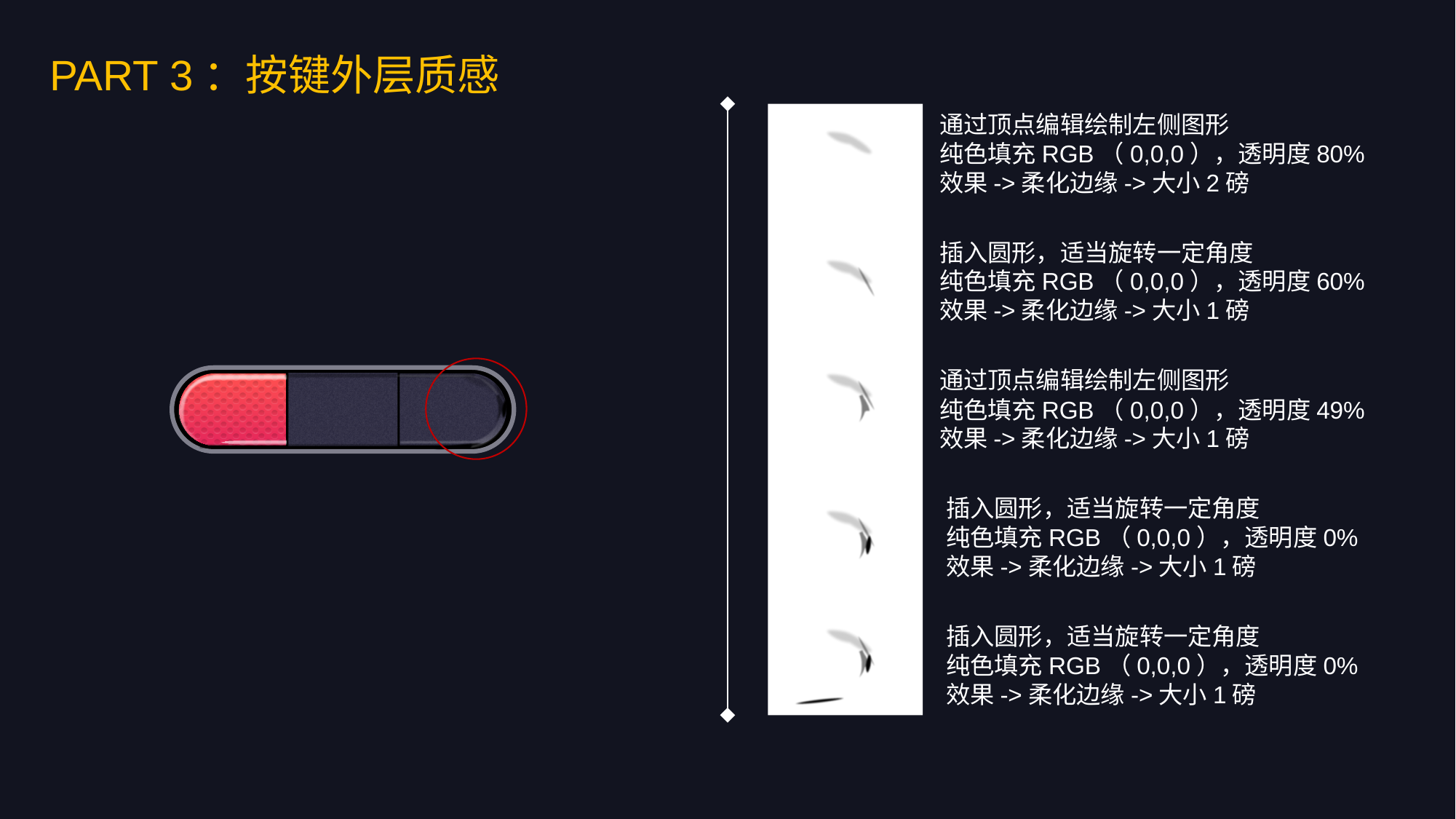

PART 3：按键外层质感

通过顶点编辑绘制左侧图形
纯色填充RGB（0,0,0），透明度80%
效果->柔化边缘->大小2磅

插入圆形，适当旋转一定角度
纯色填充RGB（0,0,0），透明度60%
效果->柔化边缘->大小1磅

通过顶点编辑绘制左侧图形
纯色填充RGB（0,0,0），透明度49%
效果->柔化边缘->大小1磅

插入圆形，适当旋转一定角度
纯色填充RGB（0,0,0），透明度0%
效果->柔化边缘->大小1磅

插入圆形，适当旋转一定角度
纯色填充RGB（0,0,0），透明度0%
效果->柔化边缘->大小1磅